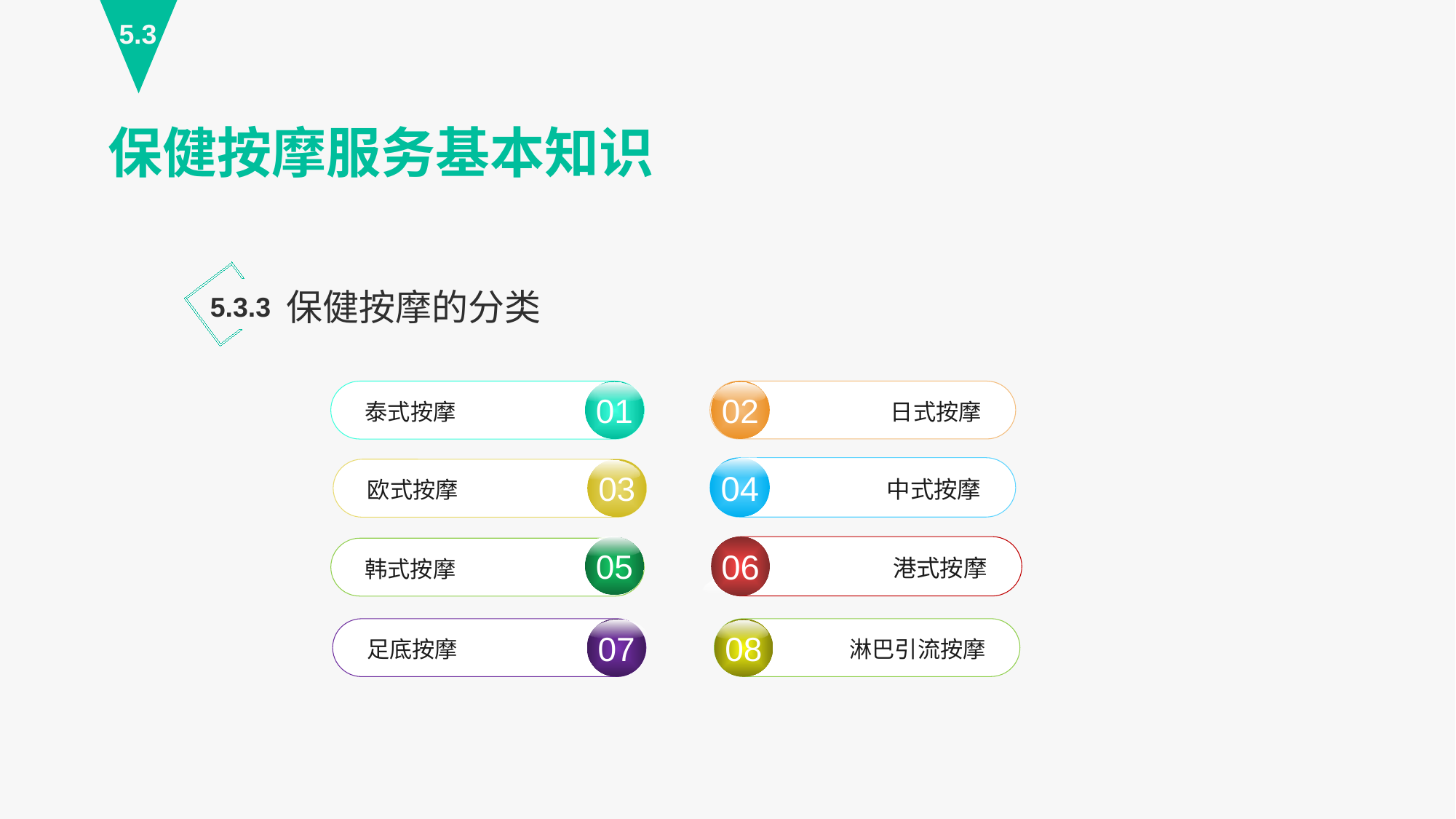

5.3
保健按摩服务基本知识

保健按摩的分类
5.3.3

02
日式按摩

淋巴引流按摩
08

01
泰式按摩

04
中式按摩
06
港式按摩

03
欧式按摩

05
韩式按摩

足底按摩
07